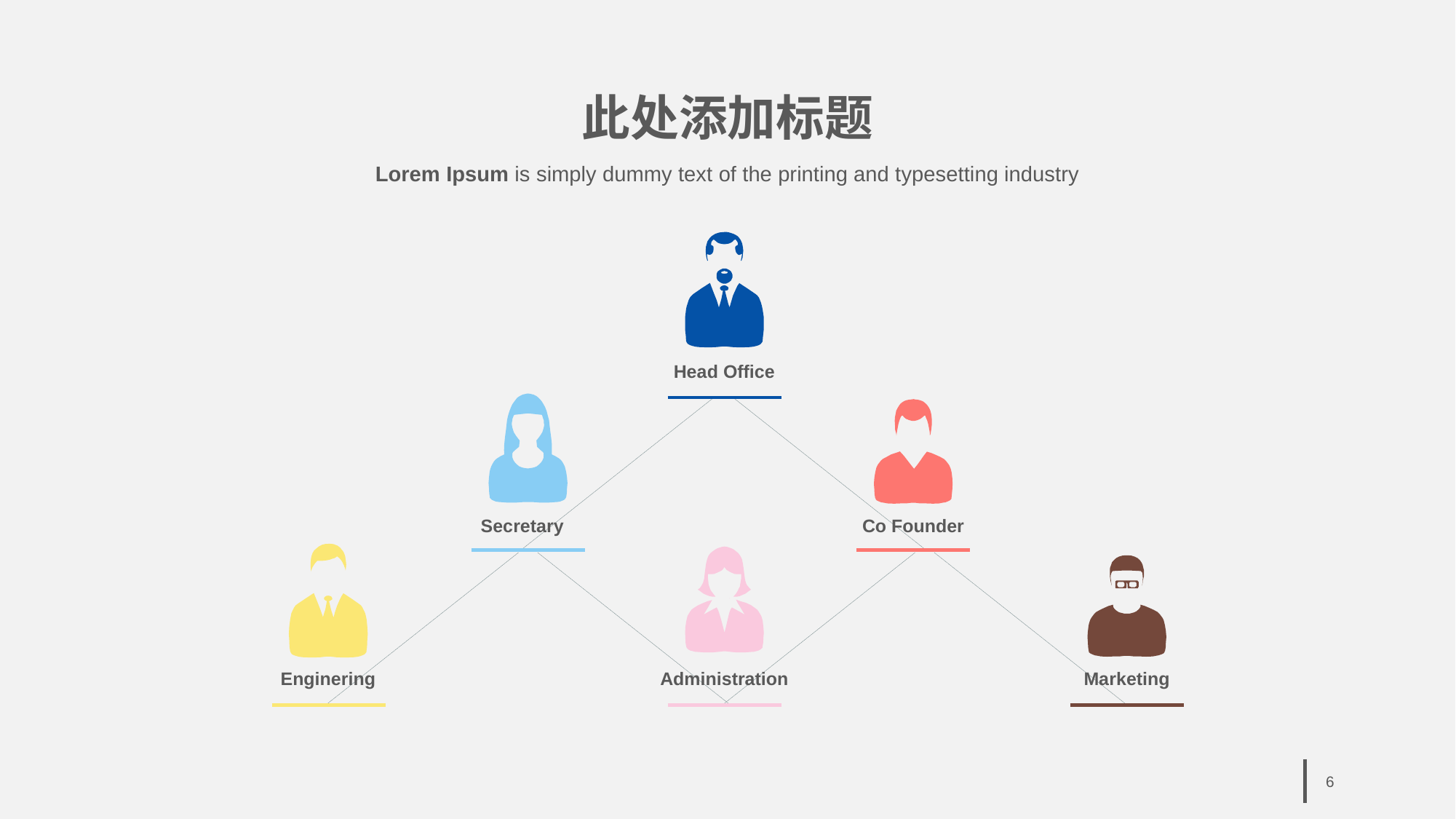

# 此处添加标题
Lorem Ipsum is simply dummy text of the printing and typesetting industry

Head Office

Secretary
Co Founder

Enginering
Administration
Marketing
6